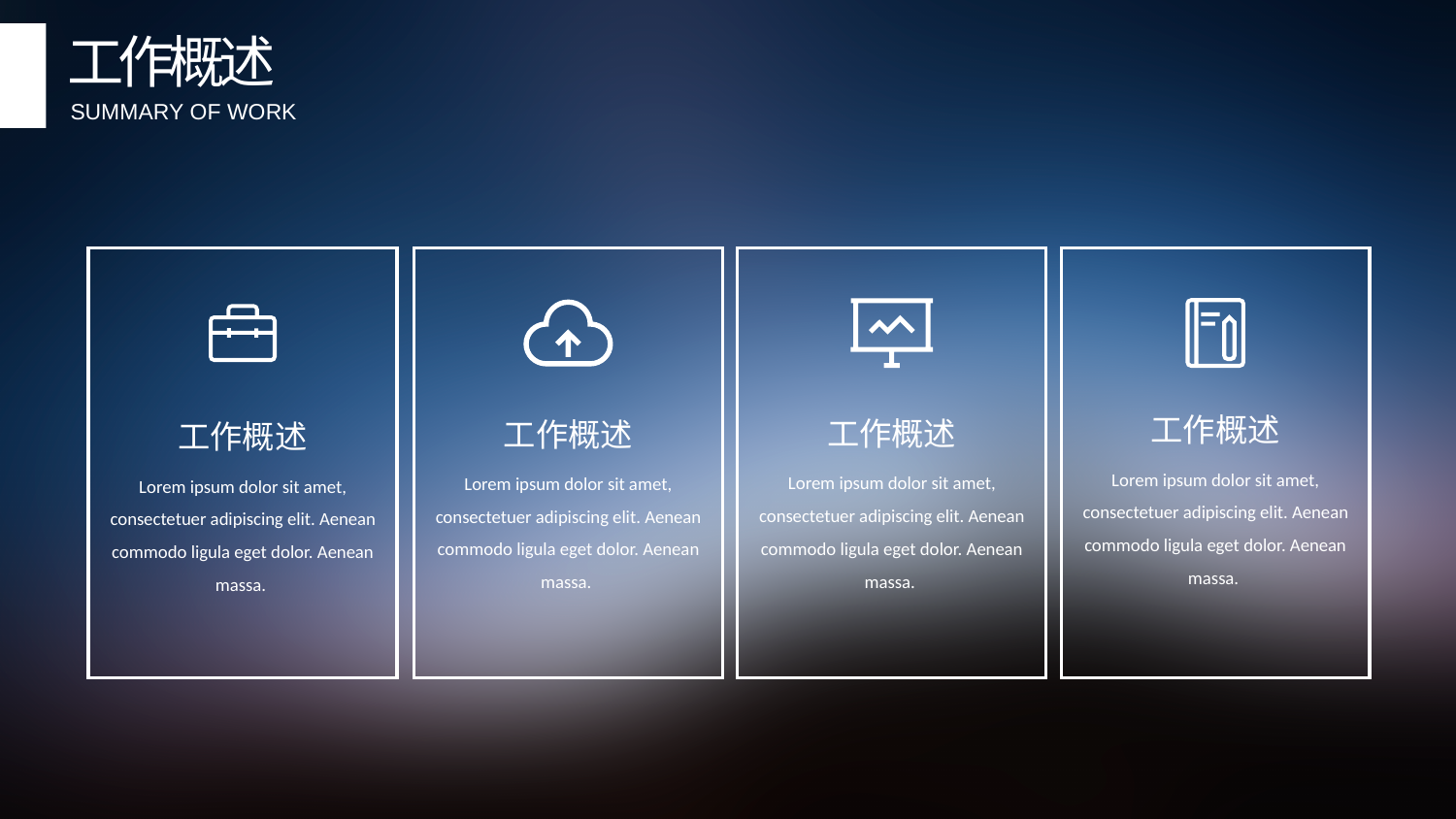

工作概述

SUMMARY OF WORK

工作概述
工作概述
工作概述
工作概述
Lorem ipsum dolor sit amet, consectetuer adipiscing elit. Aenean commodo ligula eget dolor. Aenean massa.
Lorem ipsum dolor sit amet, consectetuer adipiscing elit. Aenean commodo ligula eget dolor. Aenean massa.
Lorem ipsum dolor sit amet, consectetuer adipiscing elit. Aenean commodo ligula eget dolor. Aenean massa.
Lorem ipsum dolor sit amet, consectetuer adipiscing elit. Aenean commodo ligula eget dolor. Aenean massa.